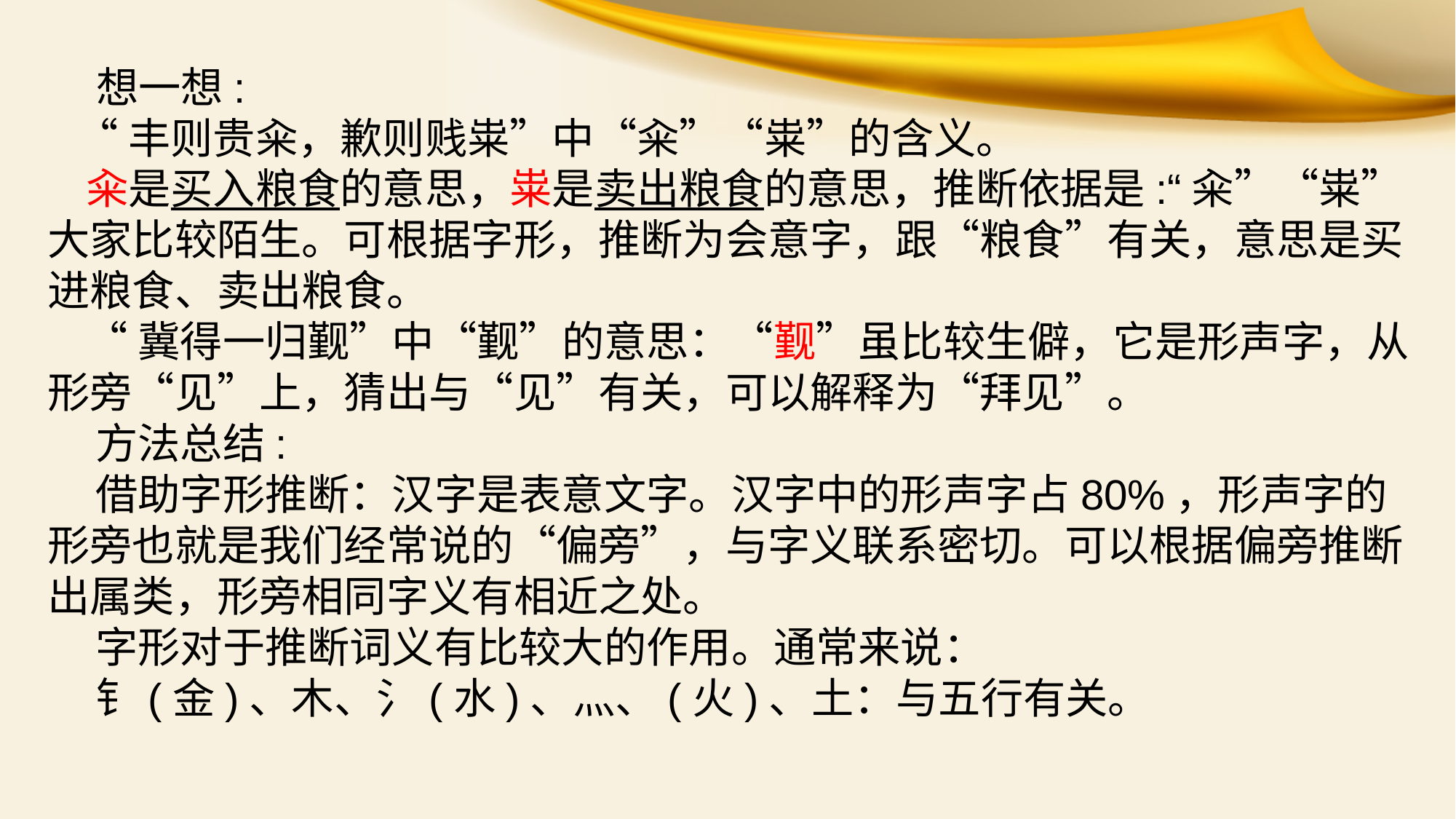

想一想:
   “丰则贵籴，歉则贱粜”中“籴”“粜”的含义。
   籴是买入粮食的意思，粜是卖出粮食的意思，推断依据是:“籴”“粜”大家比较陌生。可根据字形，推断为会意字，跟“粮食”有关，意思是买进粮食、卖出粮食。
    “冀得一归觐”中“觐”的意思：“觐”虽比较生僻，它是形声字，从形旁“见”上，猜出与“见”有关，可以解释为“拜见”。
    方法总结:
    借助字形推断：汉字是表意文字。汉字中的形声字占80%，形声字的形旁也就是我们经常说的“偏旁”，与字义联系密切。可以根据偏旁推断出属类，形旁相同字义有相近之处。
    字形对于推断词义有比较大的作用。通常来说：
    钅(金)、木、氵(水)、灬、(火)、土：与五行有关。